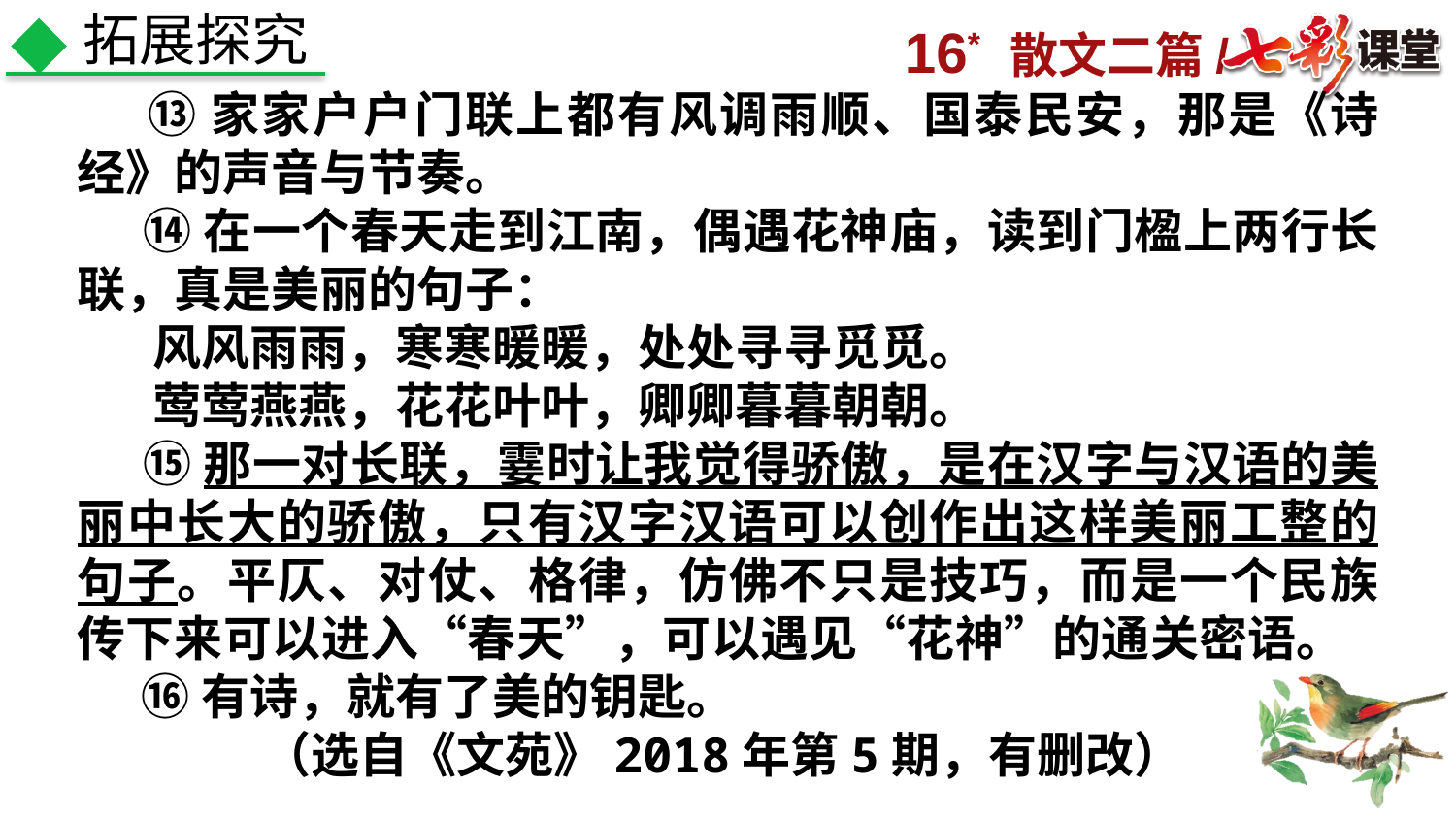

拓展探究

  ⑬家家户户门联上都有风调雨顺、国泰民安，那是《诗经》的声音与节奏。
  ⑭在一个春天走到江南，偶遇花神庙，读到门楹上两行长联，真是美丽的句子：
  风风雨雨，寒寒暖暖，处处寻寻觅觅。
  莺莺燕燕，花花叶叶，卿卿暮暮朝朝。
  ⑮那一对长联，霎时让我觉得骄傲，是在汉字与汉语的美丽中长大的骄傲，只有汉字汉语可以创作出这样美丽工整的句子。平仄、对仗、格律，仿佛不只是技巧，而是一个民族传下来可以进入“春天”，可以遇见“花神”的通关密语。
  ⑯有诗，就有了美的钥匙。
            （选自《文苑》2018年第5期，有删改）